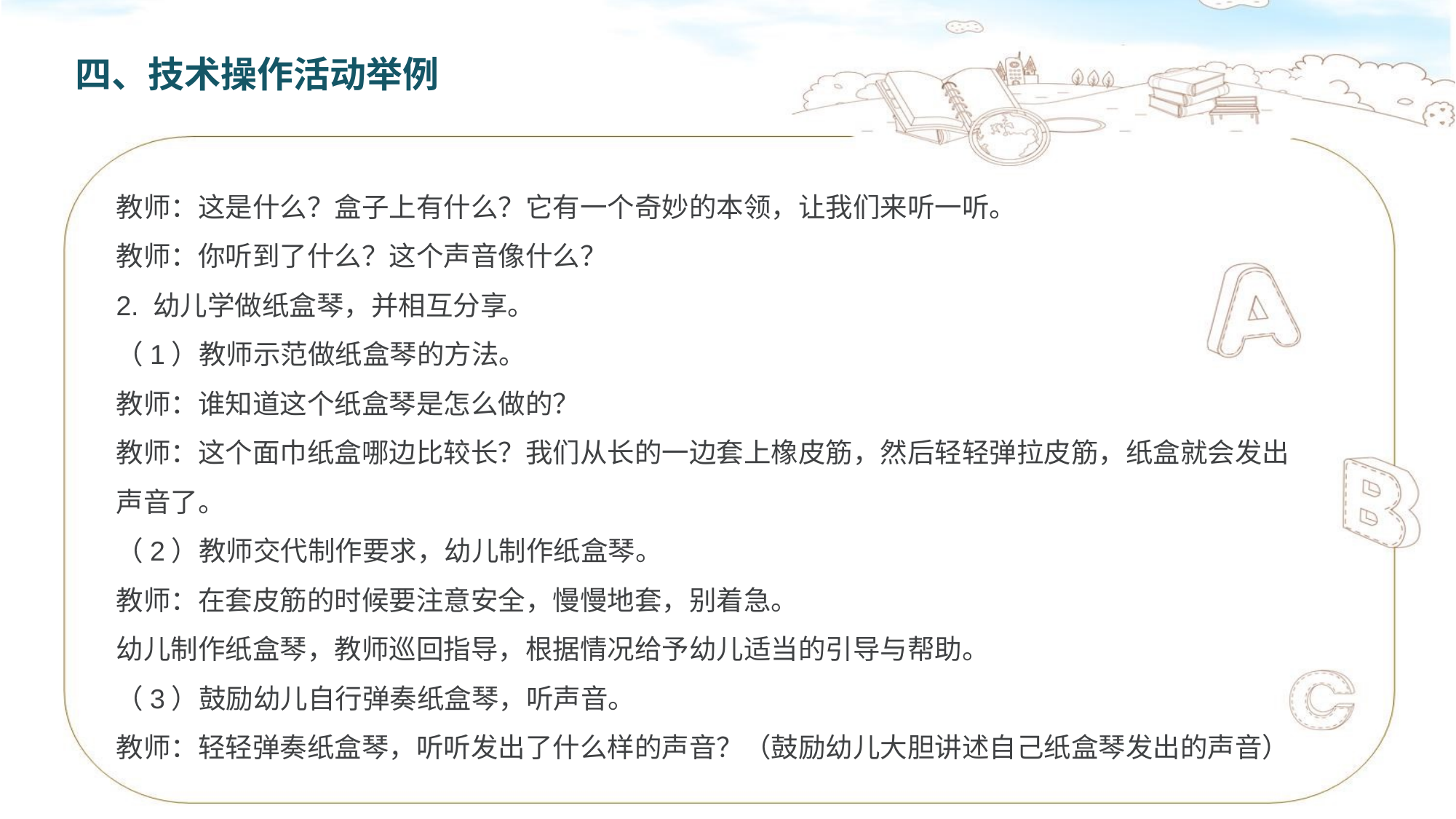

四、技术操作活动举例
教师：这是什么？盒子上有什么？它有一个奇妙的本领，让我们来听一听。
教师：你听到了什么？这个声音像什么？
2. 幼儿学做纸盒琴，并相互分享。
（1）教师示范做纸盒琴的方法。
教师：谁知道这个纸盒琴是怎么做的？
教师：这个面巾纸盒哪边比较长？我们从长的一边套上橡皮筋，然后轻轻弹拉皮筋，纸盒就会发出声音了。
（2）教师交代制作要求，幼儿制作纸盒琴。
教师：在套皮筋的时候要注意安全，慢慢地套，别着急。
幼儿制作纸盒琴，教师巡回指导，根据情况给予幼儿适当的引导与帮助。
（3）鼓励幼儿自行弹奏纸盒琴，听声音。
教师：轻轻弹奏纸盒琴，听听发出了什么样的声音？（鼓励幼儿大胆讲述自己纸盒琴发出的声音）